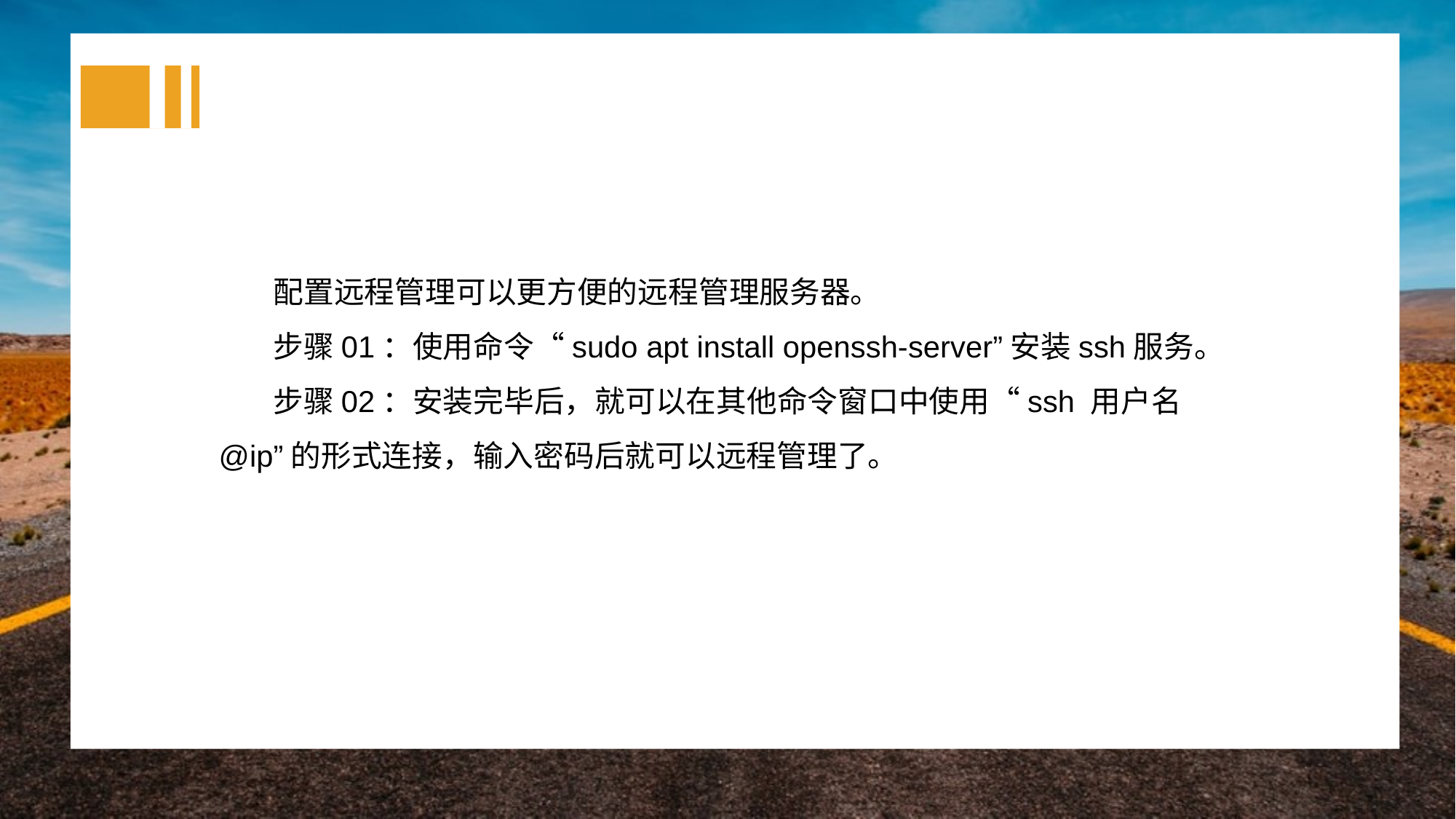

配置远程管理可以更方便的远程管理服务器。
步骤01：使用命令“sudo apt install openssh-server”安装ssh服务。
步骤02：安装完毕后，就可以在其他命令窗口中使用“ssh 用户名@ip”的形式连接，输入密码后就可以远程管理了。